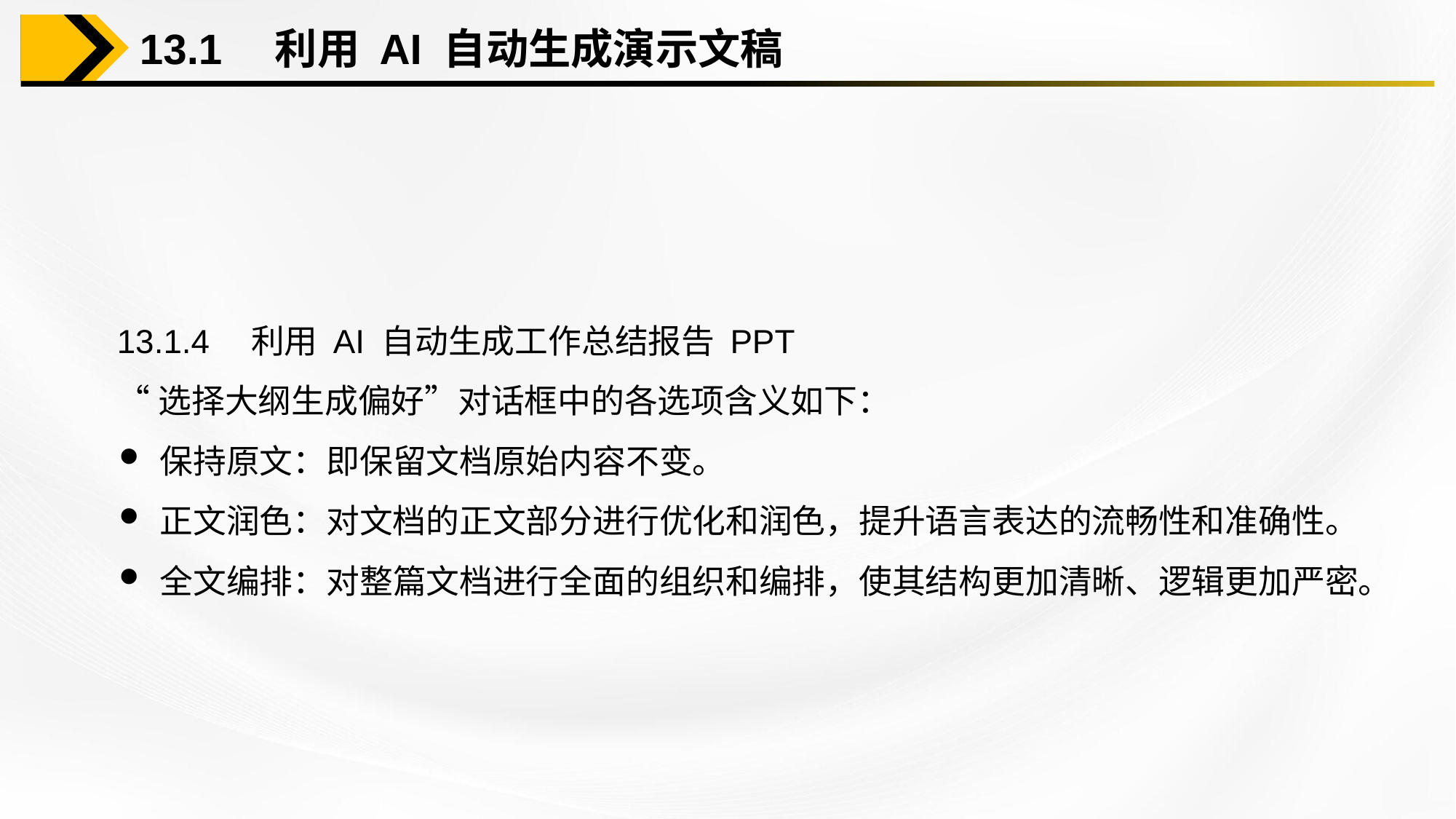

13.1　利用 AI 自动生成演示文稿
13.1.4　利用 AI 自动生成工作总结报告 PPT
“选择大纲生成偏好”对话框中的各选项含义如下：
保持原文：即保留文档原始内容不变。
正文润色：对文档的正文部分进行优化和润色，提升语言表达的流畅性和准确性。
全文编排：对整篇文档进行全面的组织和编排，使其结构更加清晰、逻辑更加严密。